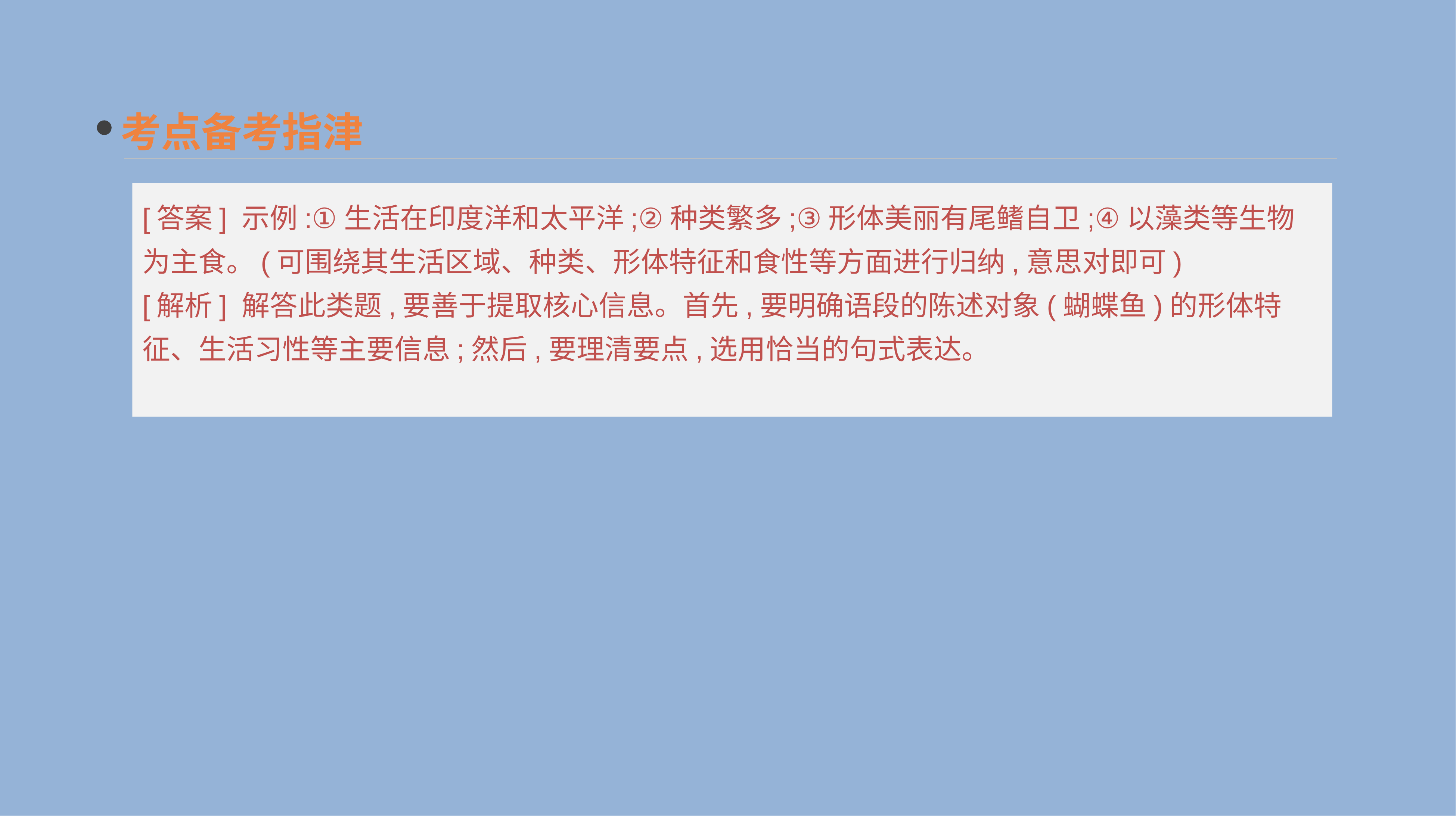

考点备考指津

[答案] 示例:①生活在印度洋和太平洋;②种类繁多;③形体美丽有尾鳍自卫;④以藻类等生物为主食。(可围绕其生活区域、种类、形体特征和食性等方面进行归纳,意思对即可)
[解析] 解答此类题,要善于提取核心信息。首先,要明确语段的陈述对象(蝴蝶鱼)的形体特征、生活习性等主要信息;然后,要理清要点,选用恰当的句式表达。